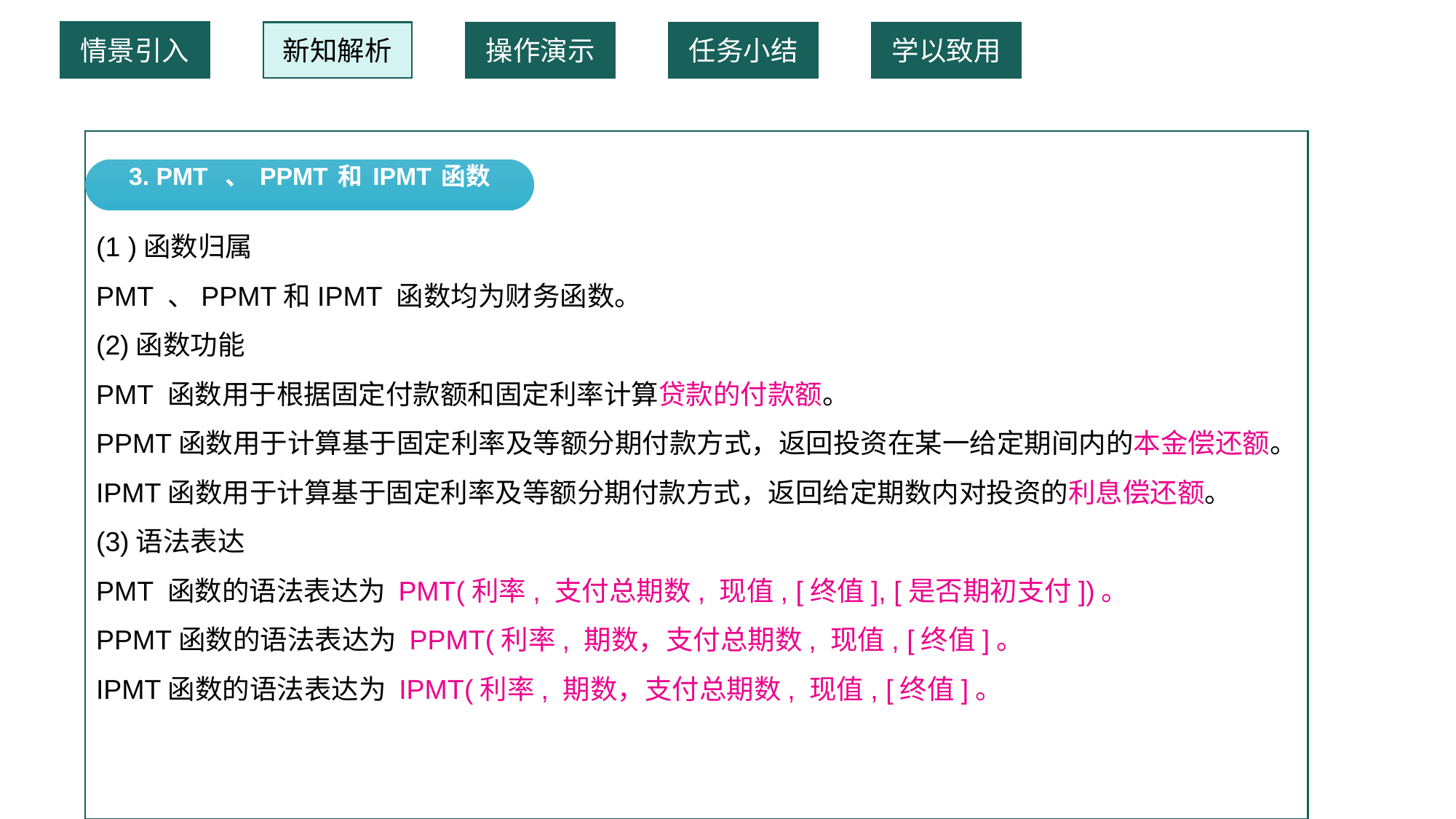

情景引入
新知解析
操作演示
任务小结
学以致用

(1 )函数归属
PMT 、PPMT和IPMT 函数均为财务函数。
(2)函数功能
PMT 函数用于根据固定付款额和固定利率计算贷款的付款额。
PPMT函数用于计算基于固定利率及等额分期付款方式，返回投资在某一给定期间内的本金偿还额。
IPMT函数用于计算基于固定利率及等额分期付款方式，返回给定期数内对投资的利息偿还额。
(3)语法表达
PMT 函数的语法表达为 PMT(利率, 支付总期数, 现值, [终值], [是否期初支付])。
PPMT函数的语法表达为 PPMT(利率, 期数，支付总期数, 现值, [终值]。
IPMT函数的语法表达为 IPMT(利率, 期数，支付总期数, 现值, [终值]。

3. PMT 、PPMT和IPMT函数